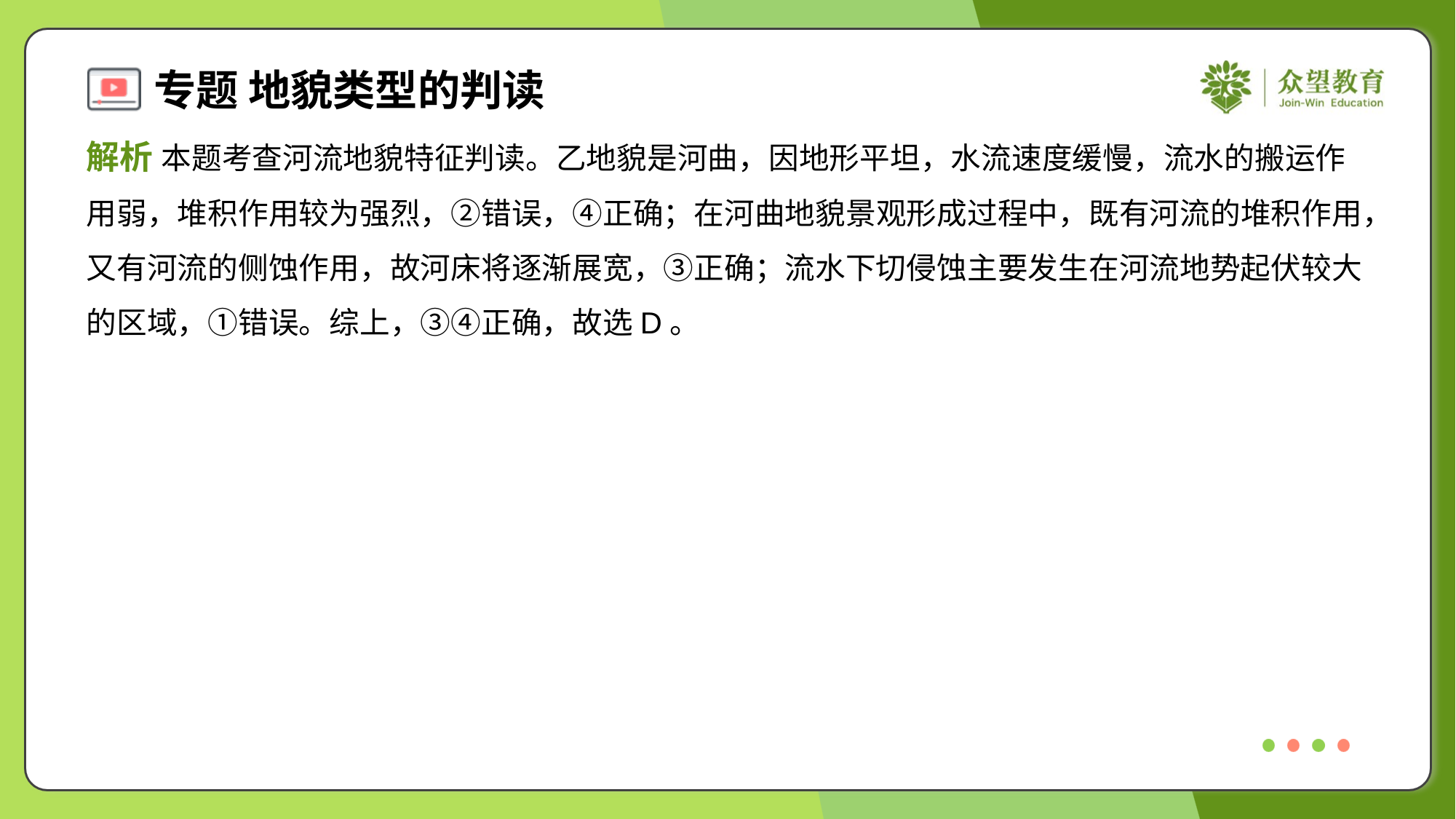

解析 本题考查河流地貌特征判读。乙地貌是河曲，因地形平坦，水流速度缓慢，流水的搬运作
用弱，堆积作用较为强烈，②错误，④正确；在河曲地貌景观形成过程中，既有河流的堆积作用，
又有河流的侧蚀作用，故河床将逐渐展宽，③正确；流水下切侵蚀主要发生在河流地势起伏较大
的区域，①错误。综上，③④正确，故选D。